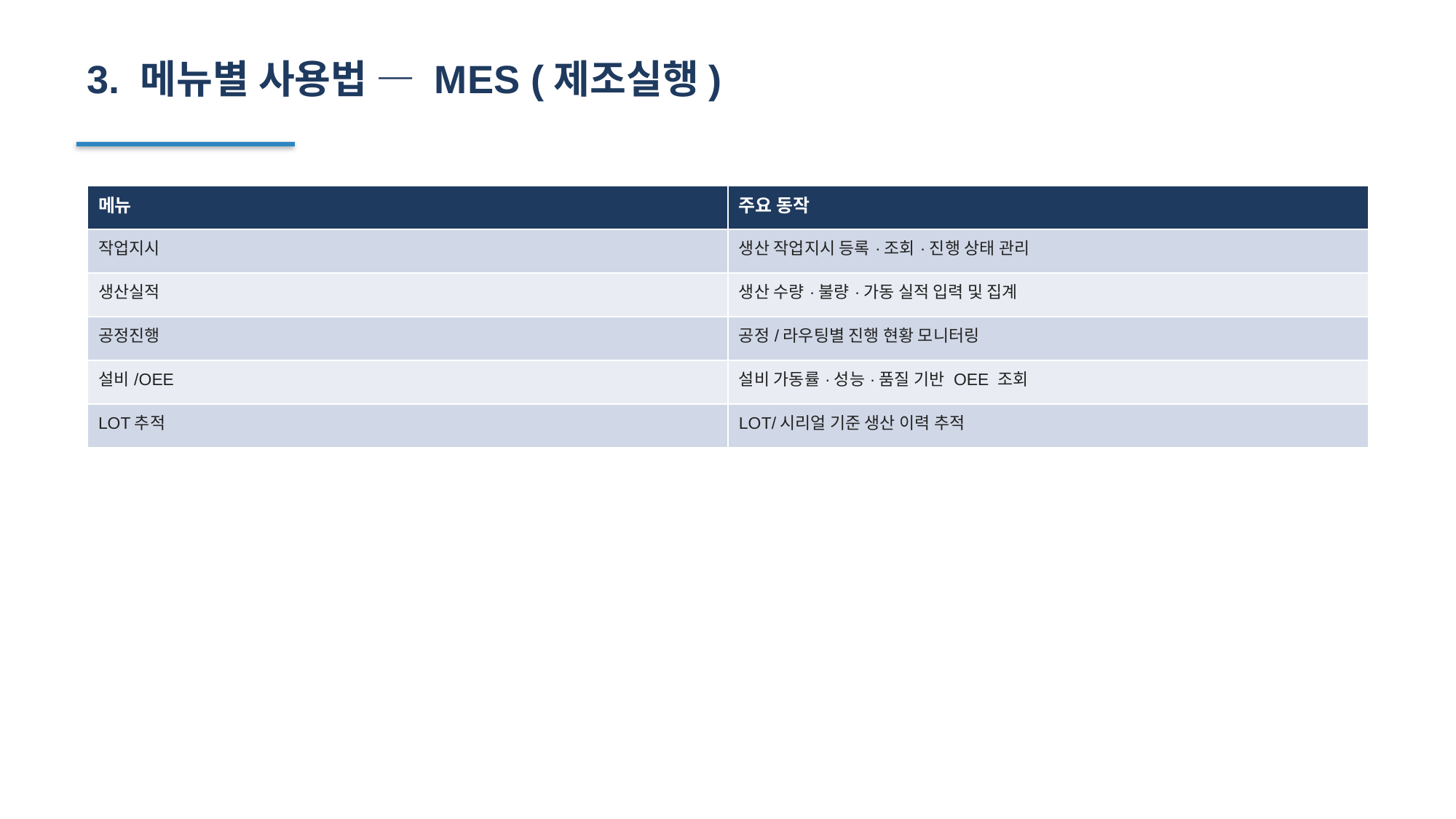

3. 메뉴별 사용법 — MES (제조실행)

| 메뉴 | 주요 동작 |
| --- | --- |
| 작업지시 | 생산 작업지시 등록·조회·진행 상태 관리 |
| 생산실적 | 생산 수량·불량·가동 실적 입력 및 집계 |
| 공정진행 | 공정/라우팅별 진행 현황 모니터링 |
| 설비/OEE | 설비 가동률·성능·품질 기반 OEE 조회 |
| LOT추적 | LOT/시리얼 기준 생산 이력 추적 |